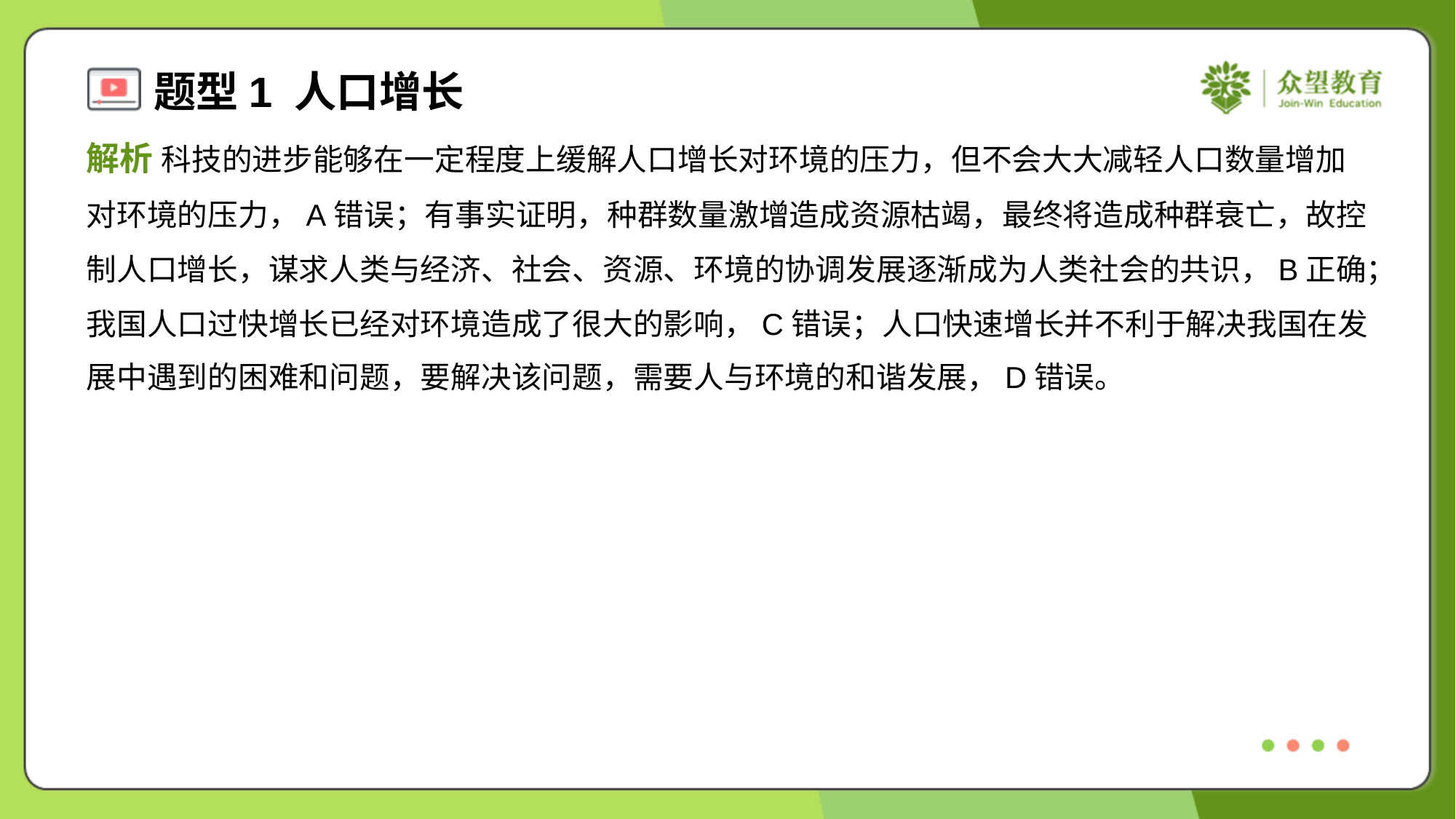

解析 科技的进步能够在一定程度上缓解人口增长对环境的压力，但不会大大减轻人口数量增加
对环境的压力，A错误；有事实证明，种群数量激增造成资源枯竭，最终将造成种群衰亡，故控
制人口增长，谋求人类与经济、社会、资源、环境的协调发展逐渐成为人类社会的共识，B正确；
我国人口过快增长已经对环境造成了很大的影响，C错误；人口快速增长并不利于解决我国在发
展中遇到的困难和问题，要解决该问题，需要人与环境的和谐发展，D错误。